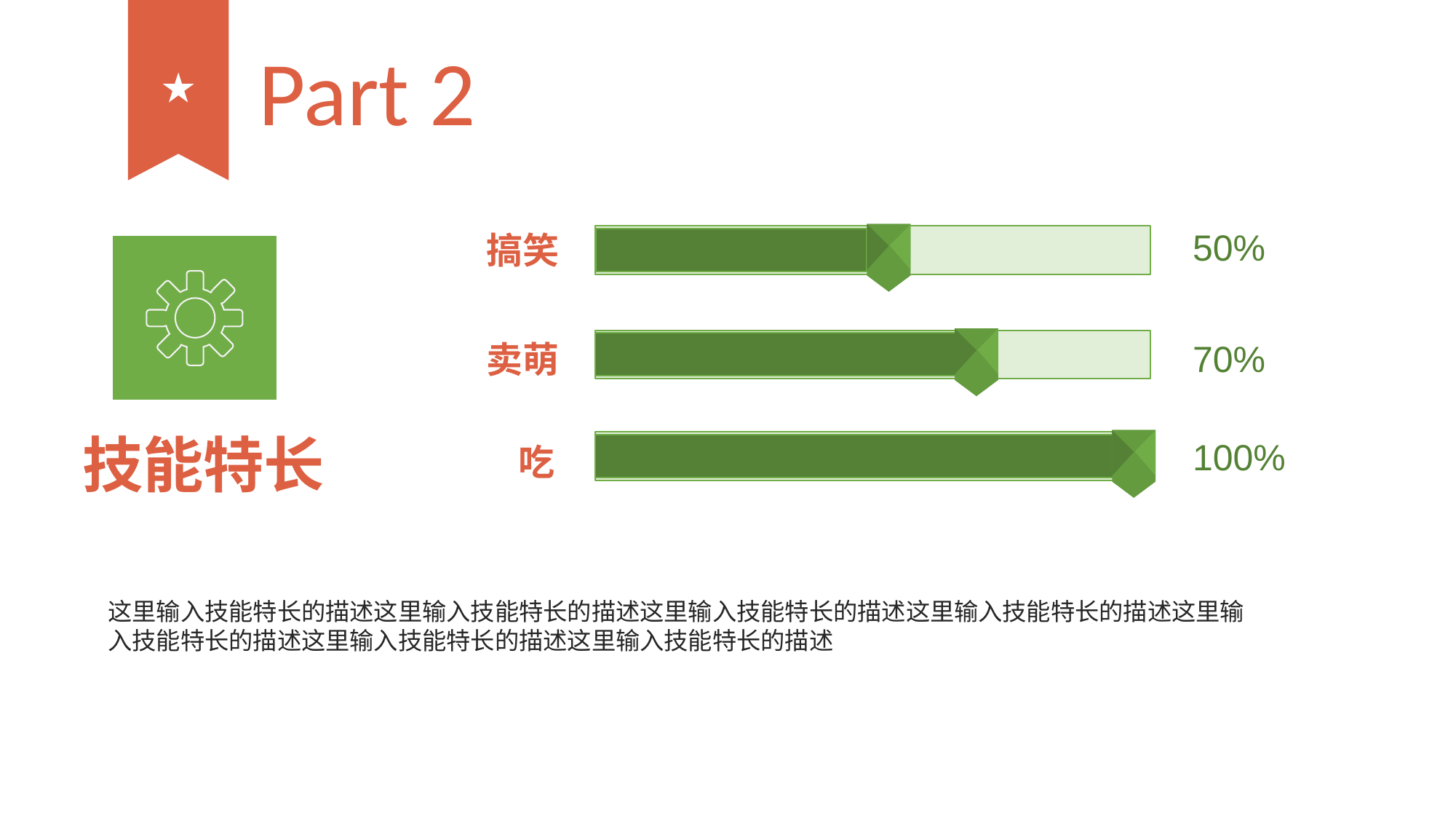

Part 2
50%
搞笑

70%
卖萌
技能特长
100%

吃
这里输入技能特长的描述这里输入技能特长的描述这里输入技能特长的描述这里输入技能特长的描述这里输入技能特长的描述这里输入技能特长的描述这里输入技能特长的描述